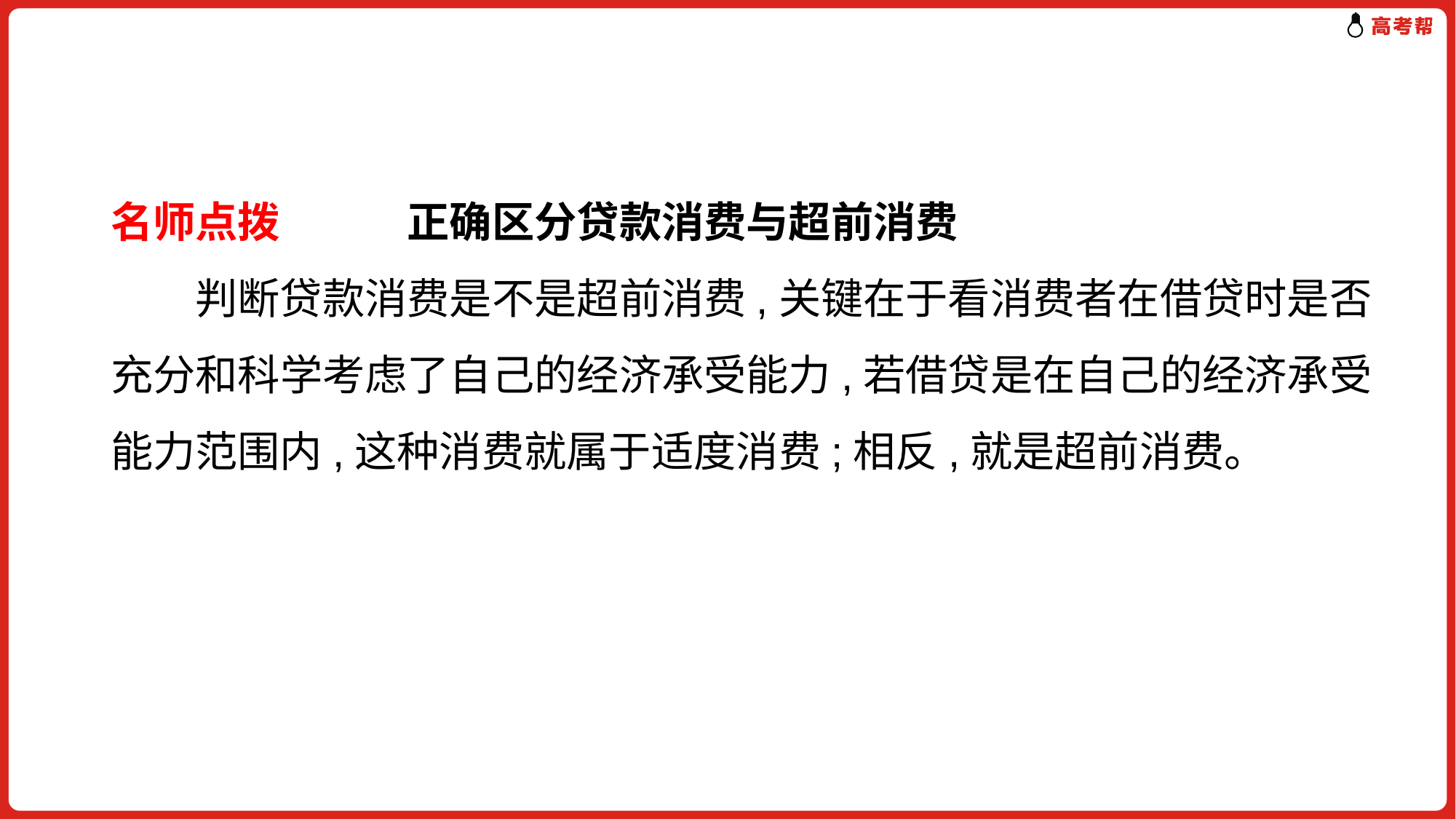

名师点拨　　　正确区分贷款消费与超前消费
　　判断贷款消费是不是超前消费,关键在于看消费者在借贷时是否充分和科学考虑了自己的经济承受能力,若借贷是在自己的经济承受能力范围内,这种消费就属于适度消费;相反,就是超前消费。